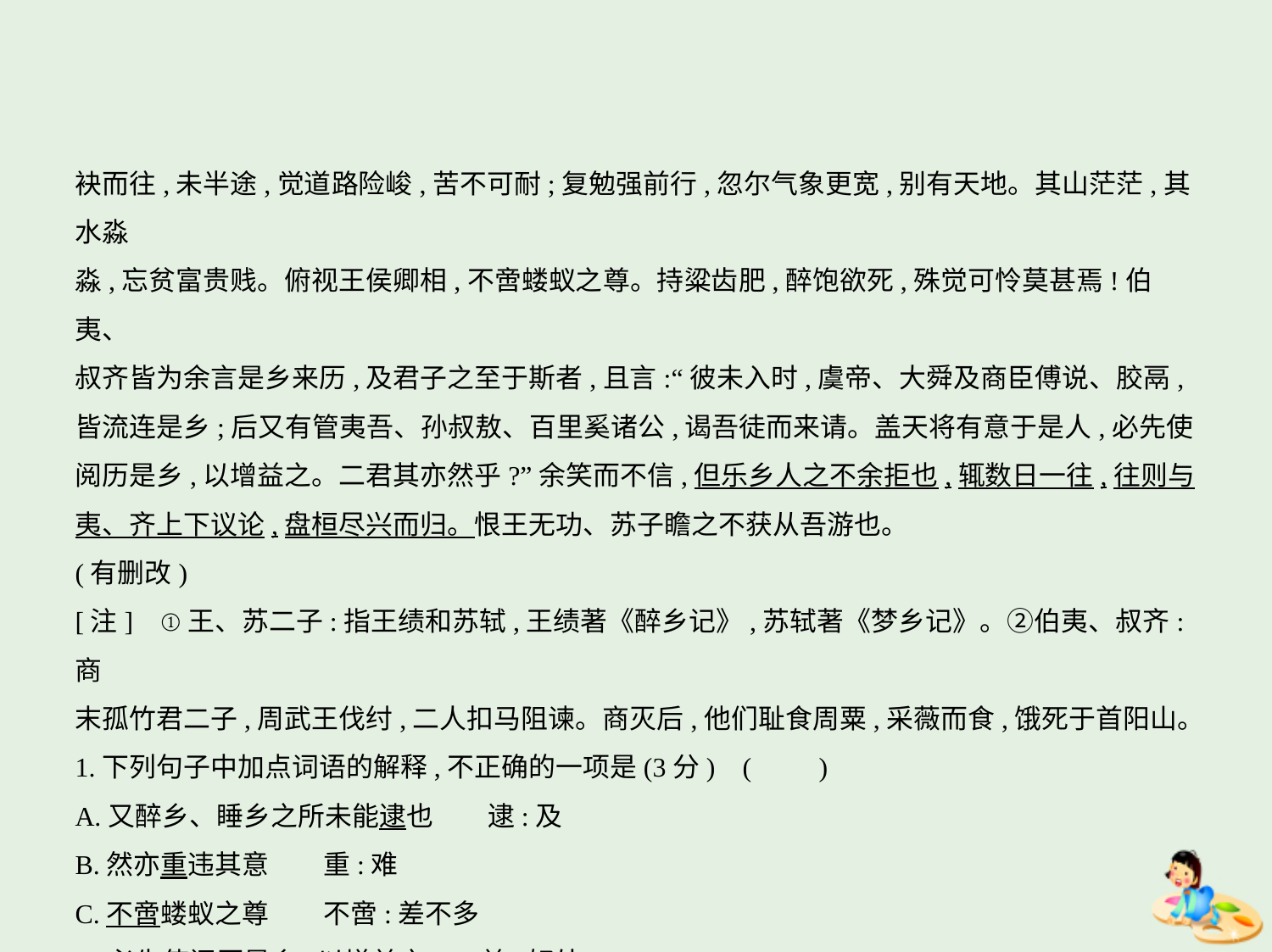

袂而往,未半途,觉道路险峻,苦不可耐;复勉强前行,忽尔气象更宽,别有天地。其山茫茫,其水淼
淼,忘贫富贵贱。俯视王侯卿相,不啻蝼蚁之尊。持粱齿肥,醉饱欲死,殊觉可怜莫甚焉!伯夷、
叔齐皆为余言是乡来历,及君子之至于斯者,且言:“彼未入时,虞帝、大舜及商臣傅说、胶鬲,
皆流连是乡;后又有管夷吾、孙叔敖、百里奚诸公,谒吾徒而来请。盖天将有意于是人,必先使
阅历是乡,以增益之。二君其亦然乎?”余笑而不信,但乐乡人之不余拒也,辄数日一往,往则与
夷、齐上下议论,盘桓尽兴而归。恨王无功、苏子瞻之不获从吾游也。
(有删改)
[注]    ①王、苏二子:指王绩和苏轼,王绩著《醉乡记》,苏轼著《梦乡记》。②伯夷、叔齐:商
末孤竹君二子,周武王伐纣,二人扣马阻谏。商灭后,他们耻食周粟,采薇而食,饿死于首阳山。
1.下列句子中加点词语的解释,不正确的一项是(3分) (　　)
A.又醉乡、睡乡之所未能逮也　　逮:及
B.然亦重违其意　　重:难
C.不啻蝼蚁之尊　　不啻:差不多
D.必先使阅历是乡,以增益之　　益:好处